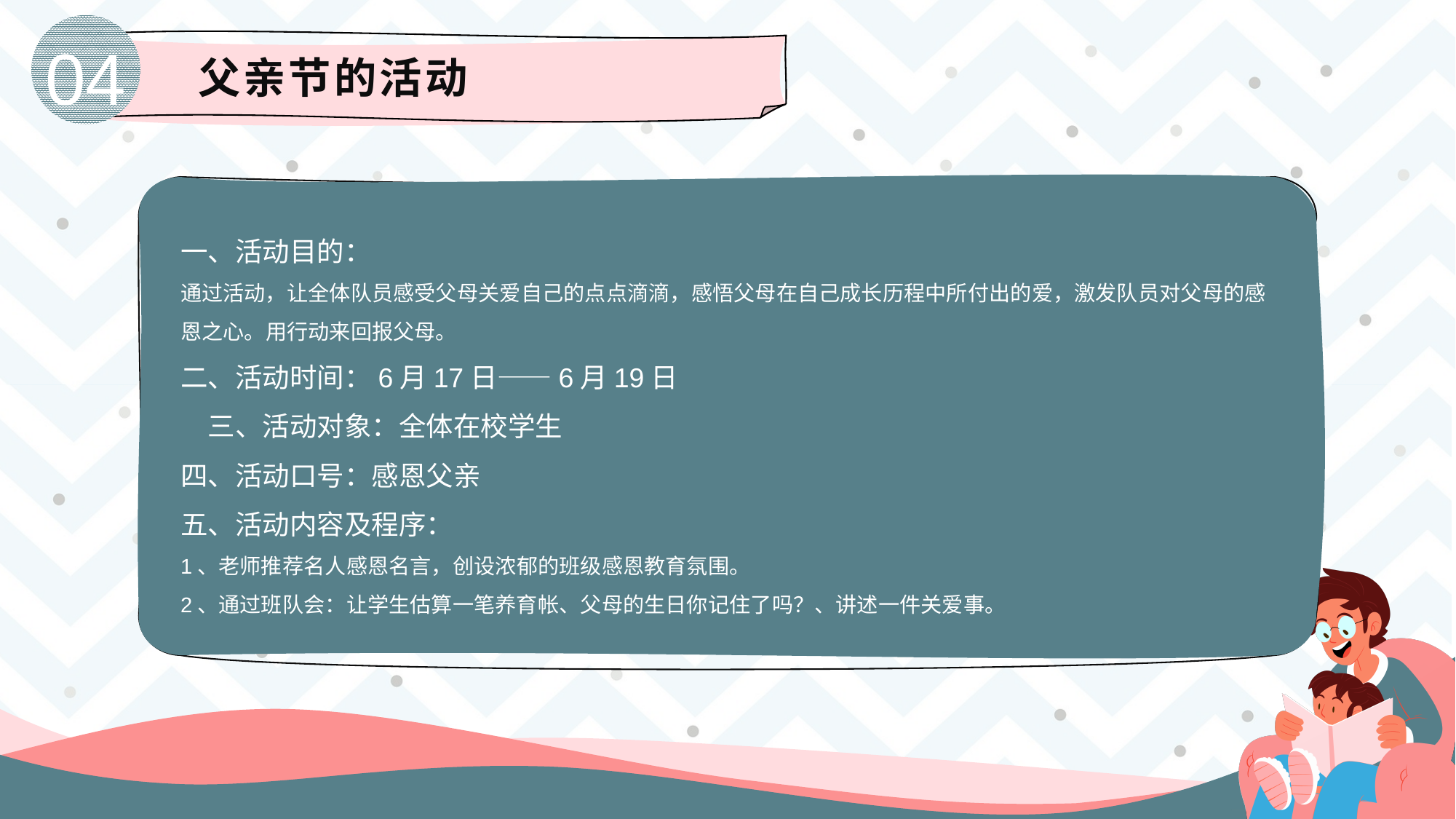

04

父亲节的活动

一、活动目的：
通过活动，让全体队员感受父母关爱自己的点点滴滴，感悟父母在自己成长历程中所付出的爱，激发队员对父母的感恩之心。用行动来回报父母。
二、活动时间：6月17日——6月19日
　三、活动对象：全体在校学生
四、活动口号：感恩父亲
五、活动内容及程序：
1、老师推荐名人感恩名言，创设浓郁的班级感恩教育氛围。
2、通过班队会：让学生估算一笔养育帐、父母的生日你记住了吗？、讲述一件关爱事。